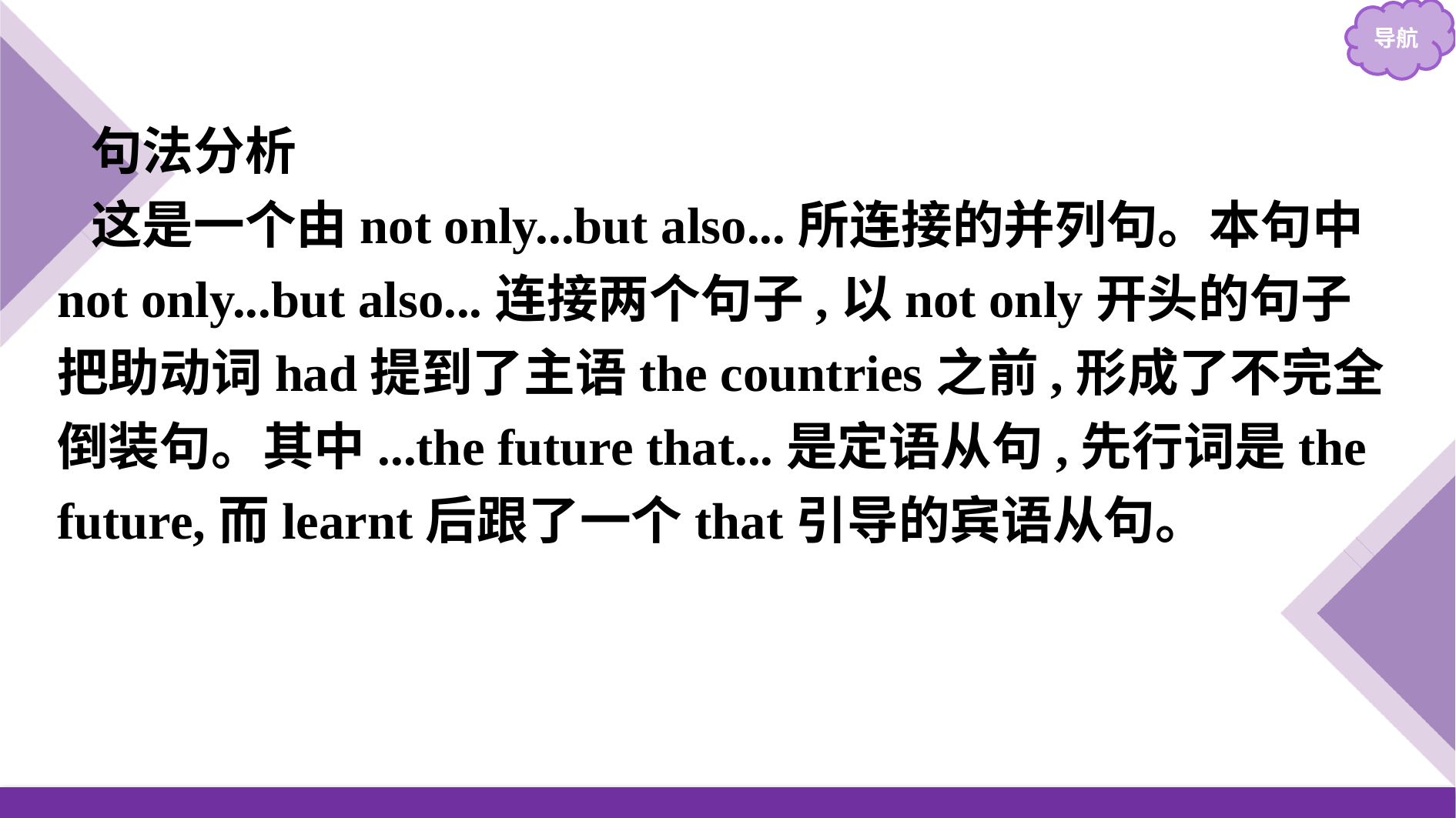

句法分析
这是一个由not only...but also...所连接的并列句。本句中not only...but also...连接两个句子,以not only开头的句子把助动词had提到了主语the countries之前,形成了不完全倒装句。其中...the future that...是定语从句,先行词是the future,而learnt后跟了一个that引导的宾语从句。